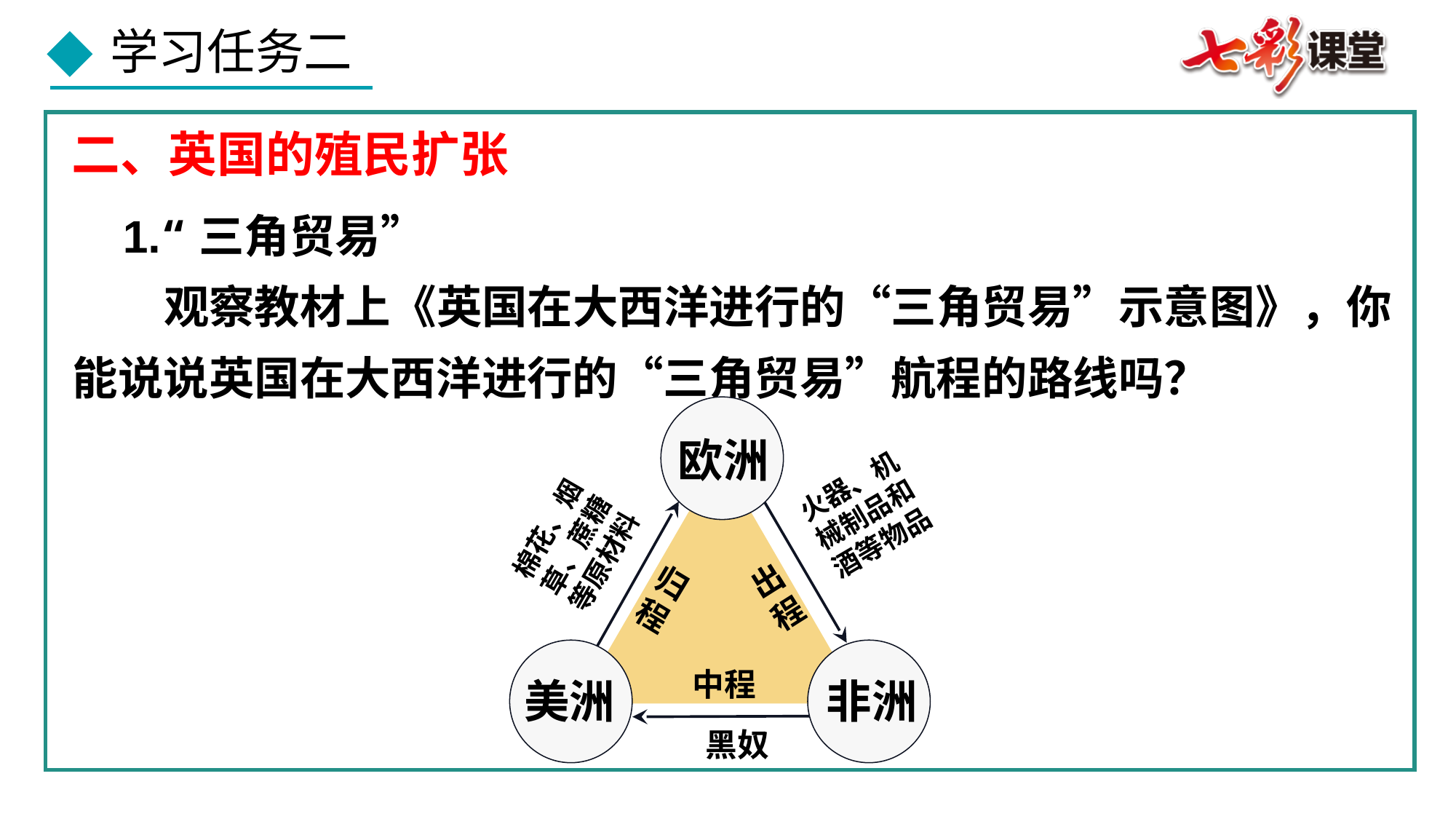

二、英国的殖民扩张
    1.“三角贸易”
　　观察教材上《英国在大西洋进行的“三角贸易”示意图》，你能说说英国在大西洋进行的“三角贸易”航程的路线吗？

欧洲
火器、机械制品和酒等物品

棉花、烟草、蔗糖等原材料
归程
出
程

中程
美洲
非洲
黑奴